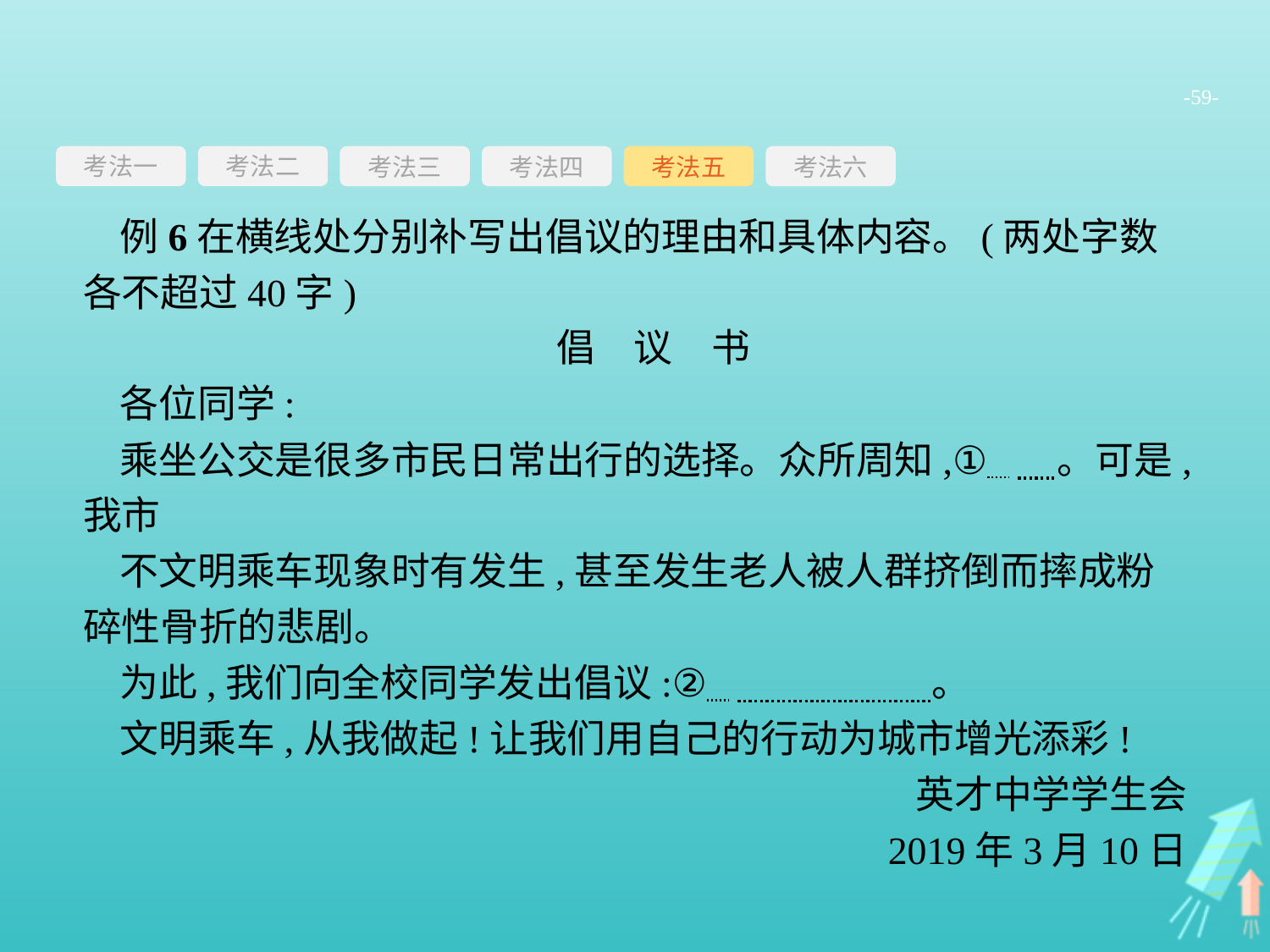

-59-
考法一
考法三
考法四
考法五
考法六
考法二
例6在横线处分别补写出倡议的理由和具体内容。(两处字数各不超过40字)
倡　议　书
各位同学:
乘坐公交是很多市民日常出行的选择。众所周知,①  　。可是,我市
不文明乘车现象时有发生,甚至发生老人被人群挤倒而摔成粉碎性骨折的悲剧。
为此,我们向全校同学发出倡议:②  　　　　　。
文明乘车,从我做起!让我们用自己的行动为城市增光添彩!
英才中学学生会
2019年3月10日